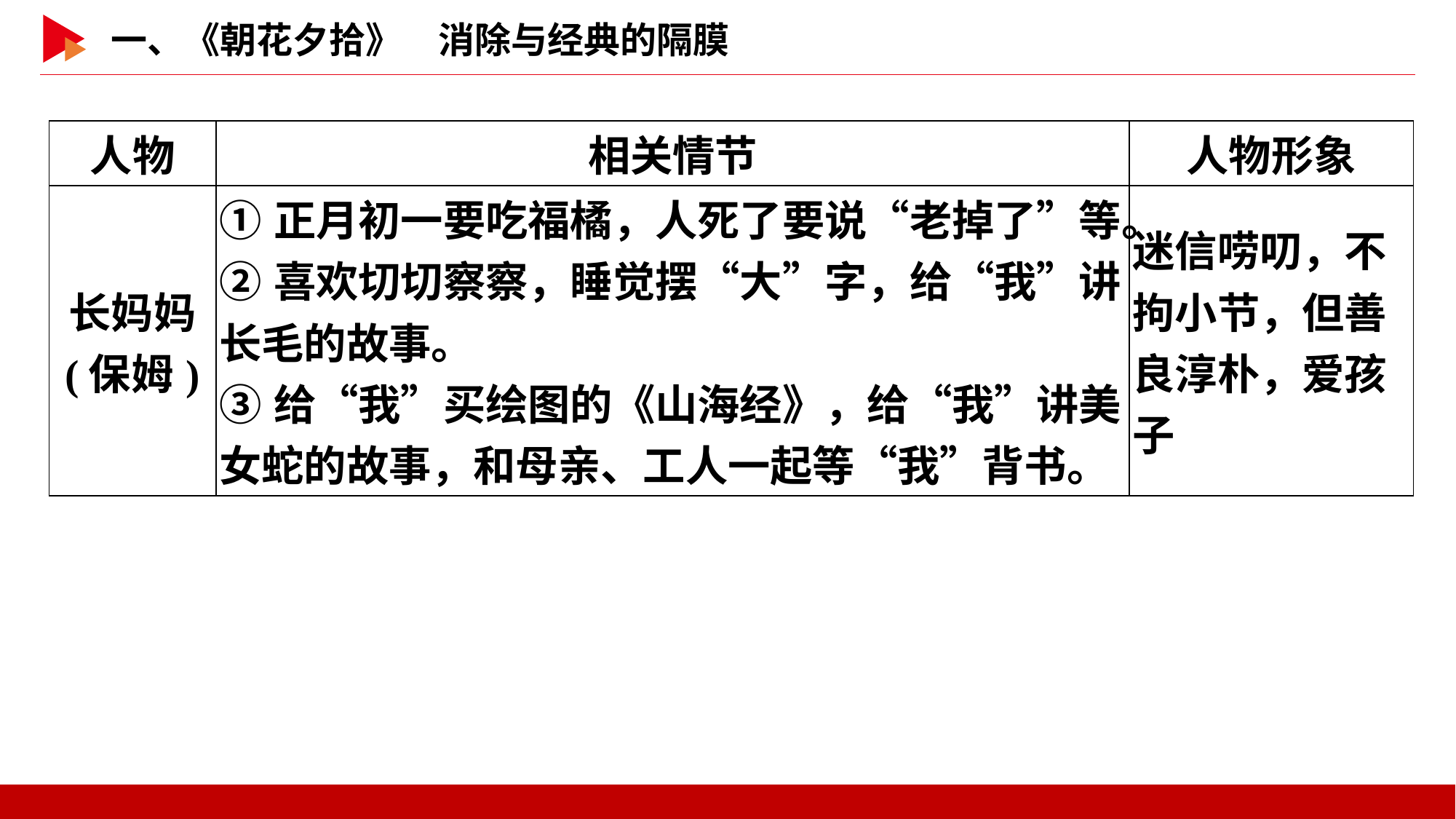

| 人物 | 相关情节 | 人物形象 |
| --- | --- | --- |
| 长妈妈 (保姆) | ①正月初一要吃福橘，人死了要说“老掉了”等。 ②喜欢切切察察，睡觉摆“大”字，给“我”讲长毛的故事。 ③给“我”买绘图的《山海经》，给“我”讲美女蛇的故事，和母亲、工人一起等“我”背书。 | 迷信唠叨，不拘小节，但善良淳朴，爱孩子 |